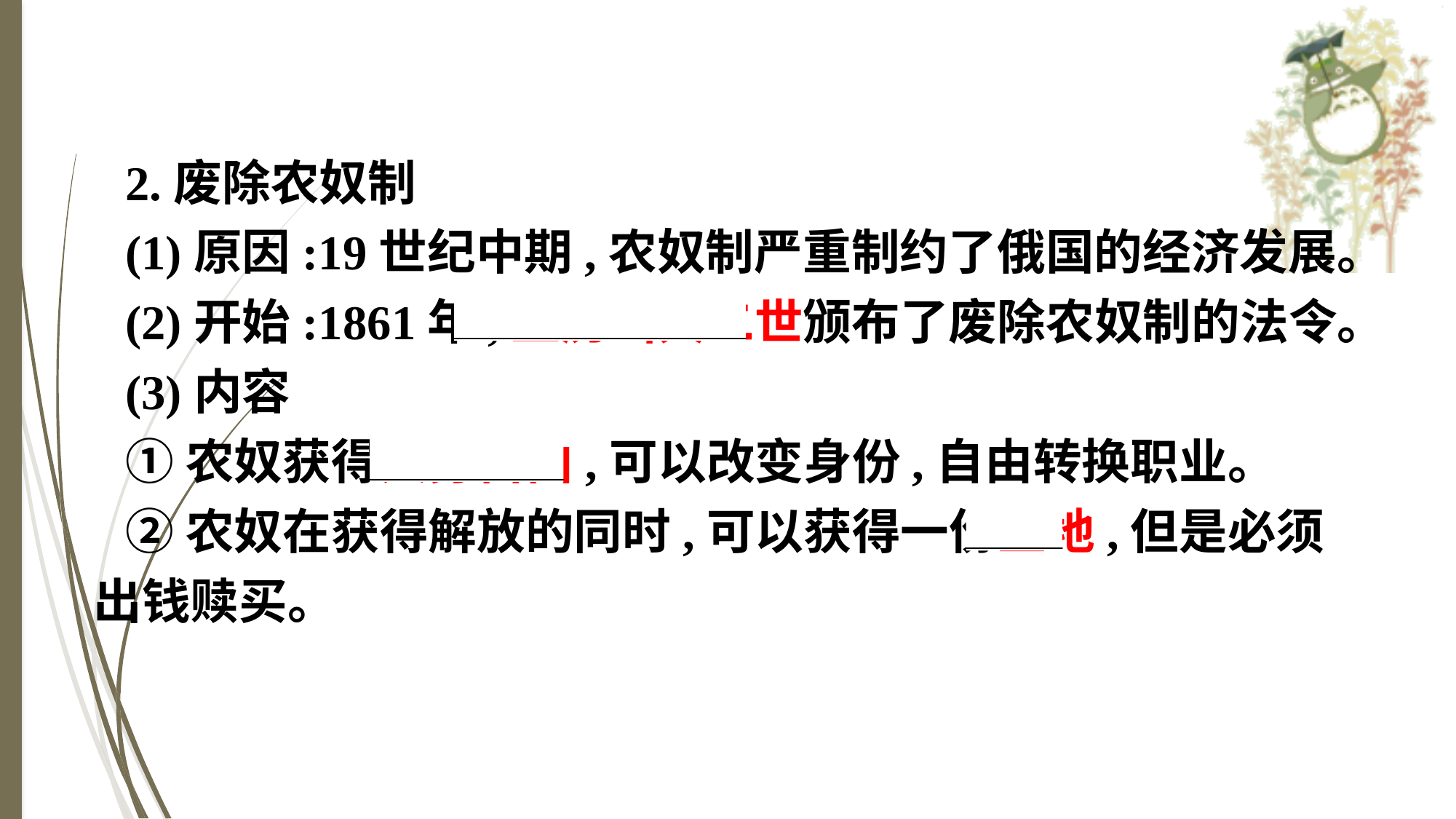

2.废除农奴制
(1)原因:19世纪中期,农奴制严重制约了俄国的经济发展。
(2)开始:1861年,亚历山大二世颁布了废除农奴制的法令。
(3)内容
①农奴获得人身自由,可以改变身份,自由转换职业。
②农奴在获得解放的同时,可以获得一份土地,但是必须出钱赎买。